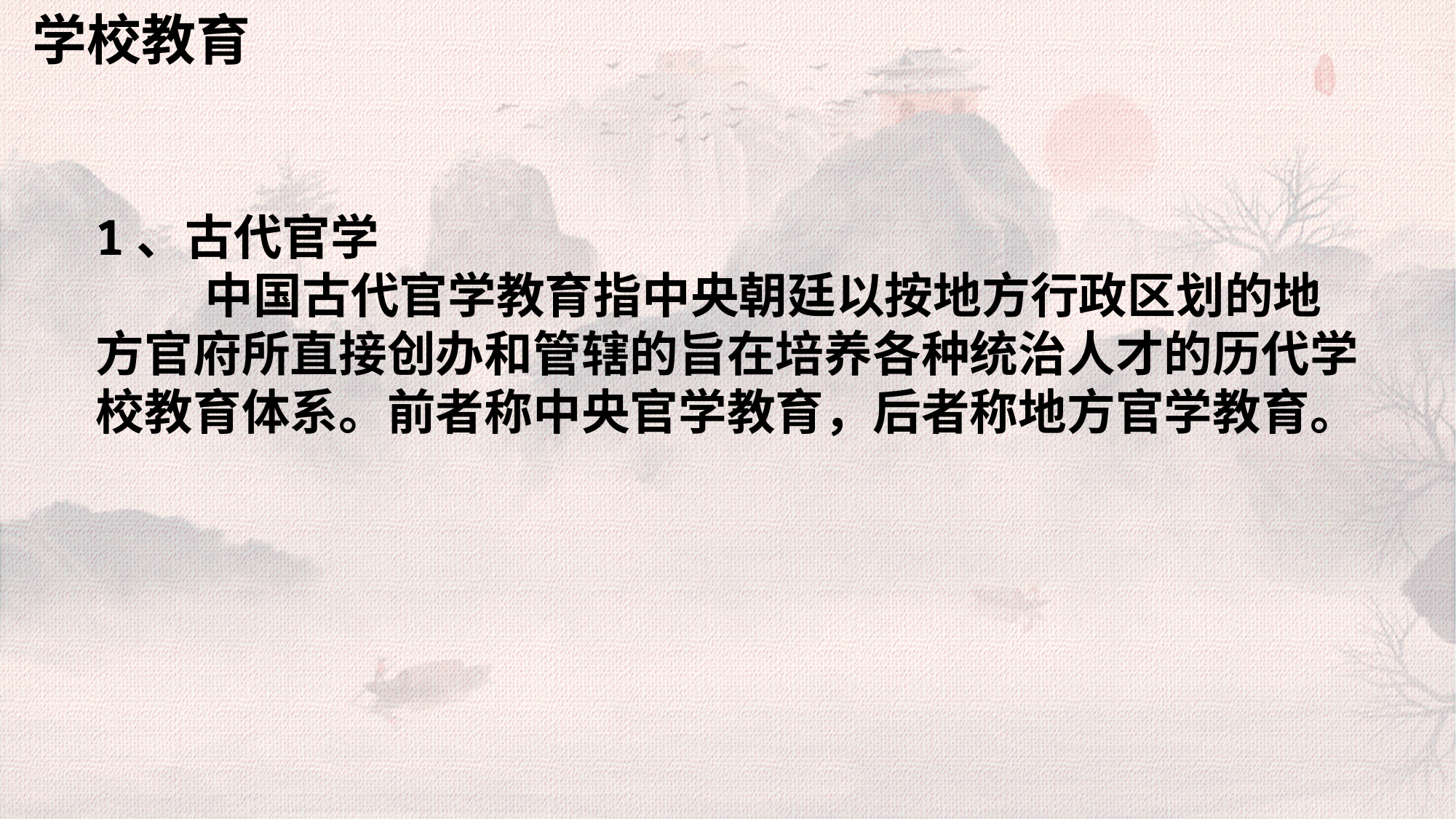

学校教育
1、古代官学
中国古代官学教育指中央朝廷以按地方行政区划的地方官府所直接创办和管辖的旨在培养各种统治人才的历代学校教育体系。前者称中央官学教育，后者称地方官学教育。